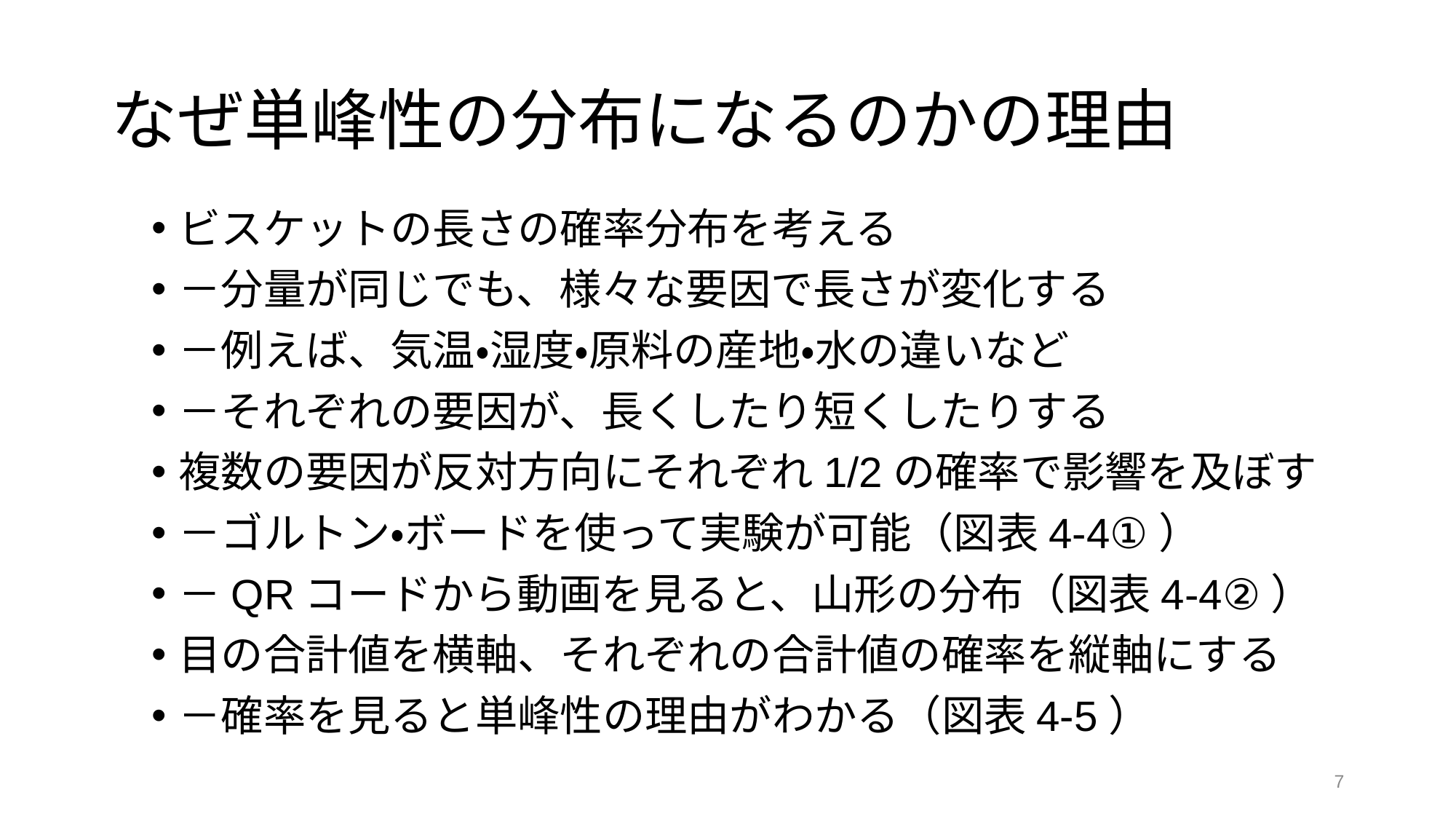

# なぜ単峰性の分布になるのかの理由
ビスケットの長さの確率分布を考える
－分量が同じでも、様々な要因で長さが変化する
－例えば、気温・湿度・原料の産地・水の違いなど
－それぞれの要因が、長くしたり短くしたりする
複数の要因が反対方向にそれぞれ1/2の確率で影響を及ぼす
－ゴルトン・ボードを使って実験が可能（図表4-4①）
－QRコードから動画を見ると、山形の分布（図表4-4②）
目の合計値を横軸、それぞれの合計値の確率を縦軸にする
－確率を見ると単峰性の理由がわかる（図表4-5）

7